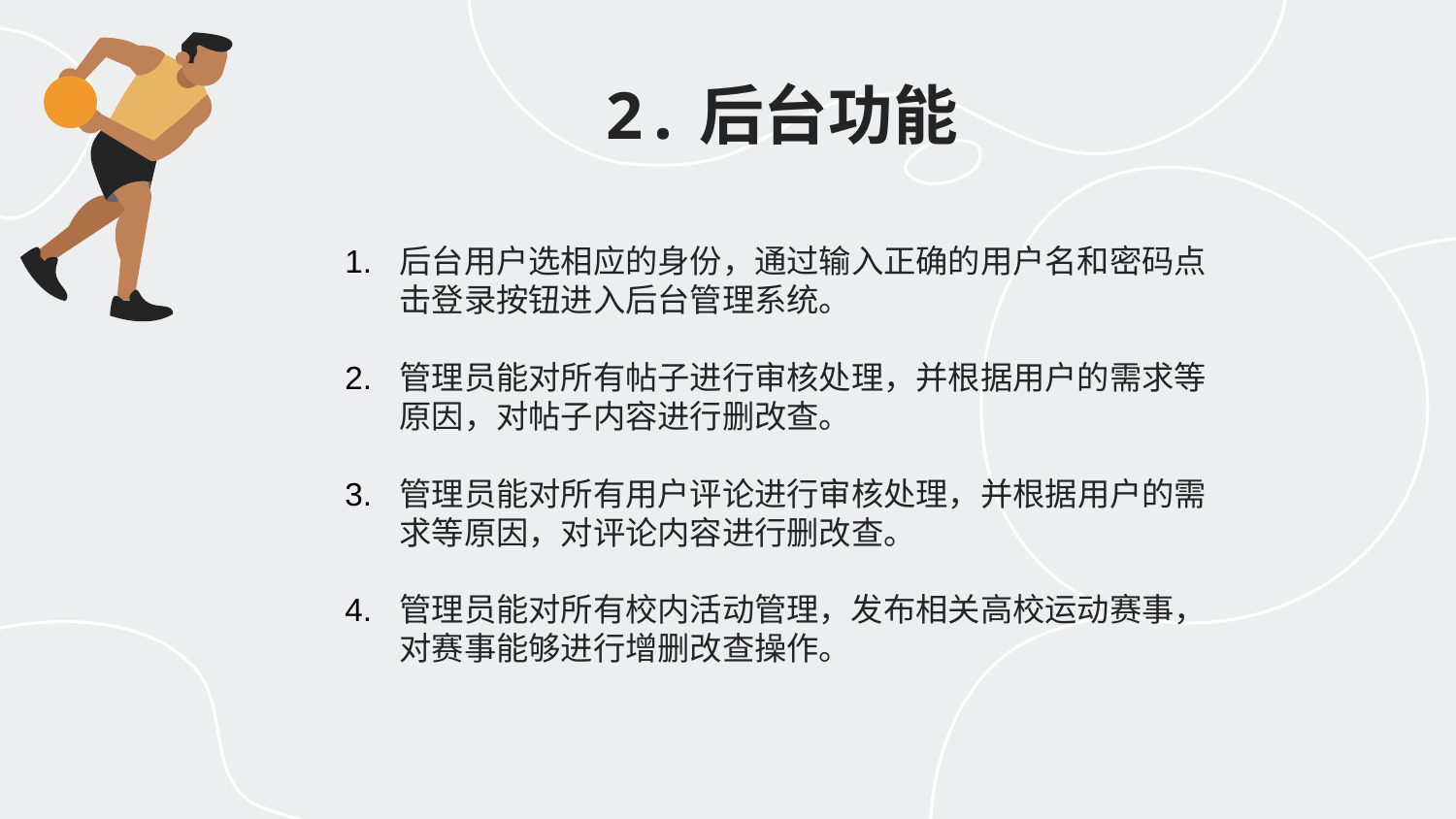

2.后台功能

后台用户选相应的身份，通过输入正确的用户名和密码点击登录按钮进入后台管理系统。

管理员能对所有帖子进行审核处理，并根据用户的需求等原因，对帖子内容进行删改查。

管理员能对所有用户评论进行审核处理，并根据用户的需求等原因，对评论内容进行删改查。

管理员能对所有校内活动管理，发布相关高校运动赛事，对赛事能够进行增删改查操作。